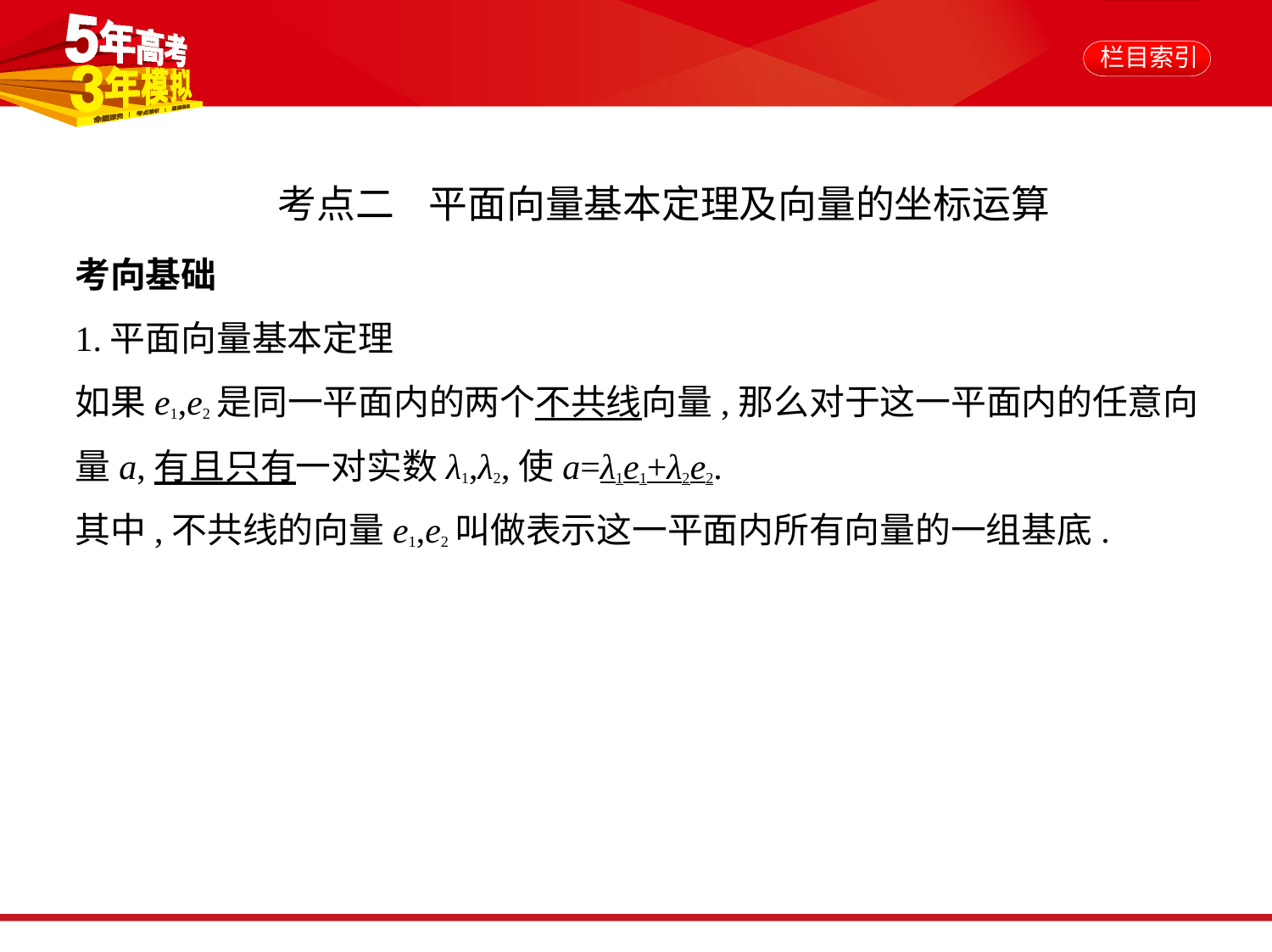

考点二    平面向量基本定理及向量的坐标运算
考向基础
1.平面向量基本定理
如果e1,e2是同一平面内的两个不共线向量,那么对于这一平面内的任意向
量a,有且只有一对实数λ1,λ2,使a=λ1e1+λ2e2.
其中,不共线的向量e1,e2叫做表示这一平面内所有向量的一组基底.